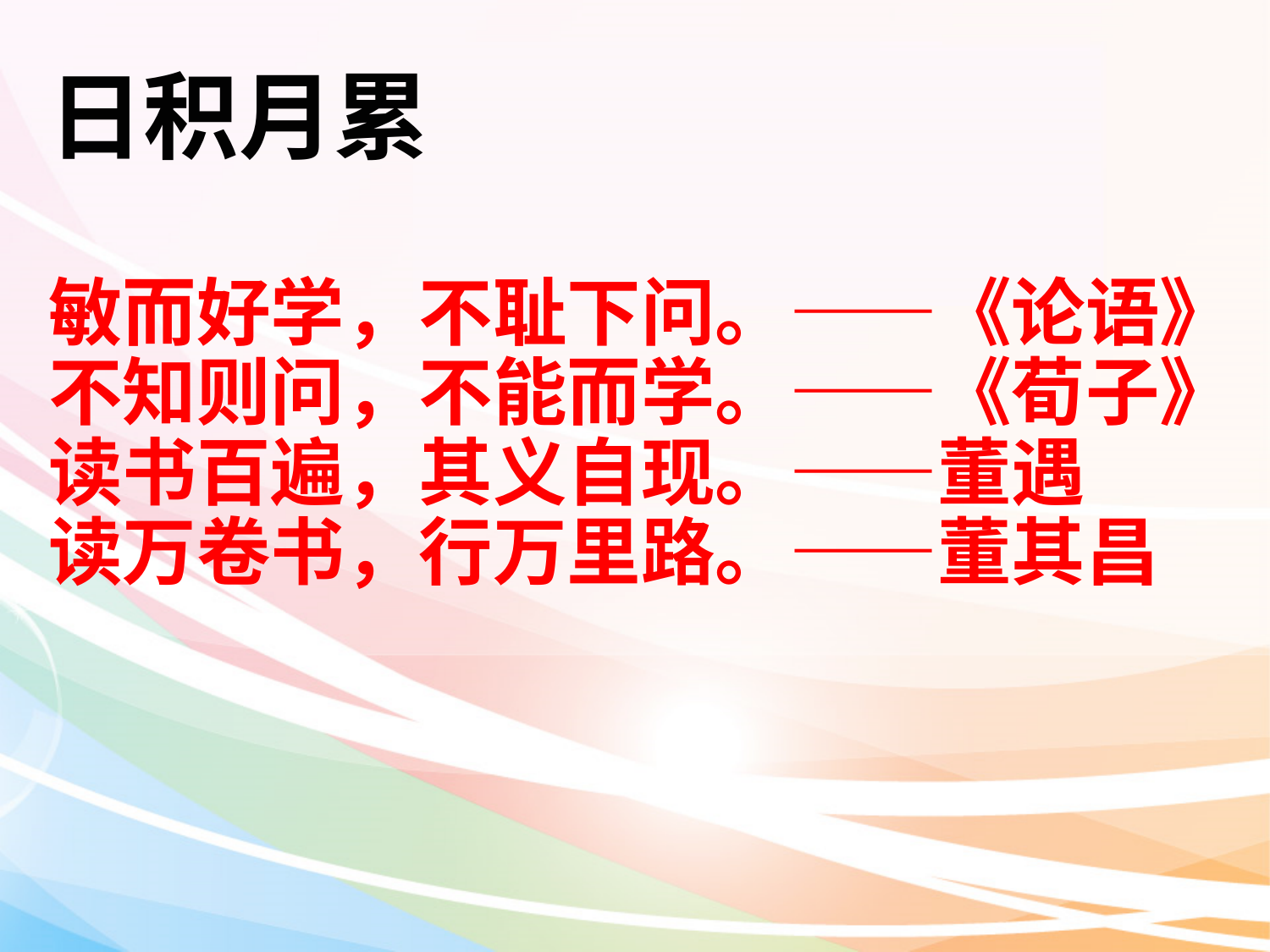

# 日积月累 敏而好学，不耻下问。——《论语》 不知则问，不能而学。——《荀子》 读书百遍，其义自现。——董遇 读万卷书，行万里路。——董其昌